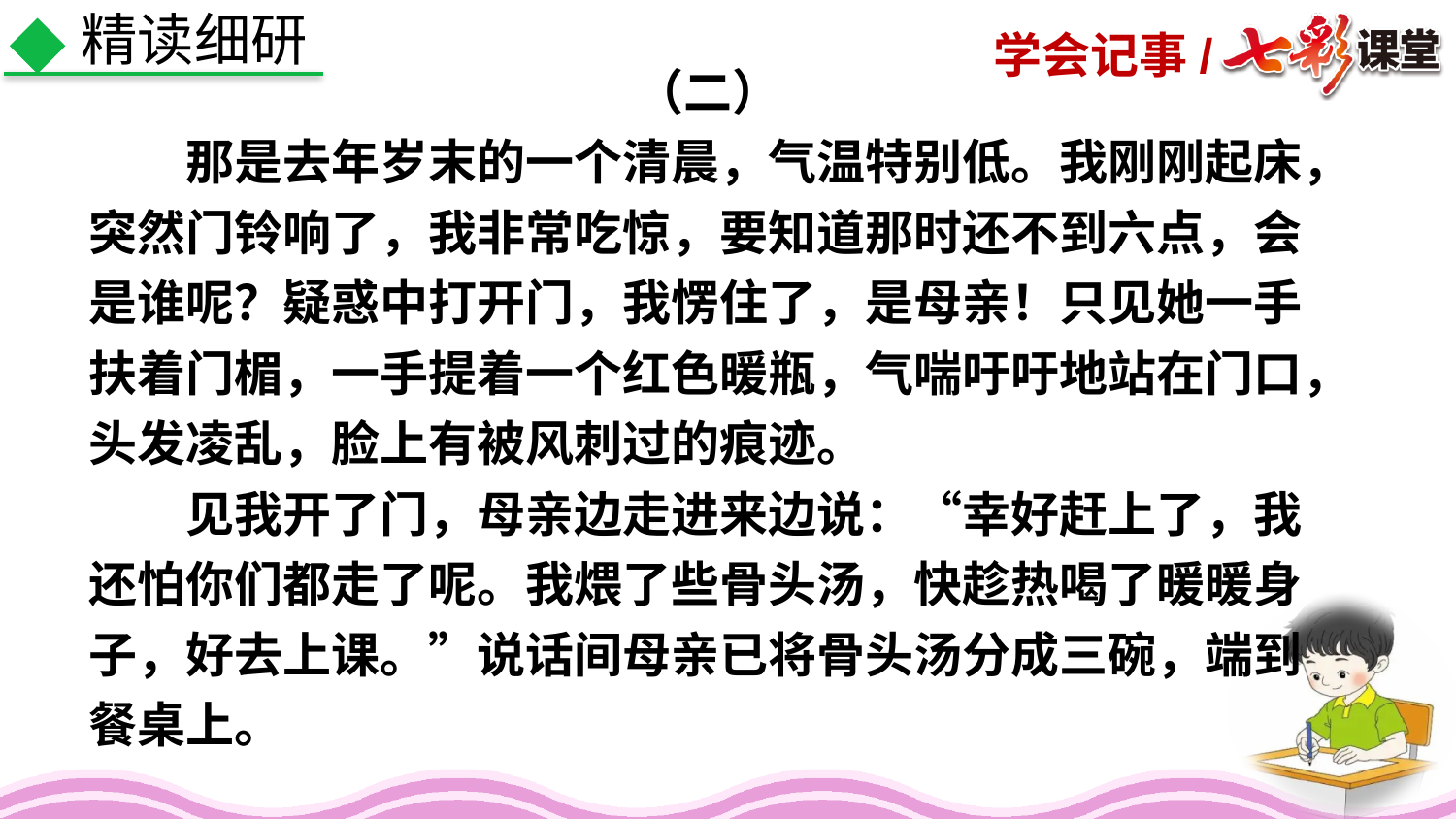

精读细研

（二）
　　那是去年岁末的一个清晨，气温特别低。我刚刚起床，突然门铃响了，我非常吃惊，要知道那时还不到六点，会是谁呢？疑惑中打开门，我愣住了，是母亲！只见她一手扶着门楣，一手提着一个红色暖瓶，气喘吁吁地站在门口，头发凌乱，脸上有被风刺过的痕迹。
　　见我开了门，母亲边走进来边说：“幸好赶上了，我还怕你们都走了呢。我煨了些骨头汤，快趁热喝了暖暖身子，好去上课。”说话间母亲已将骨头汤分成三碗，端到餐桌上。